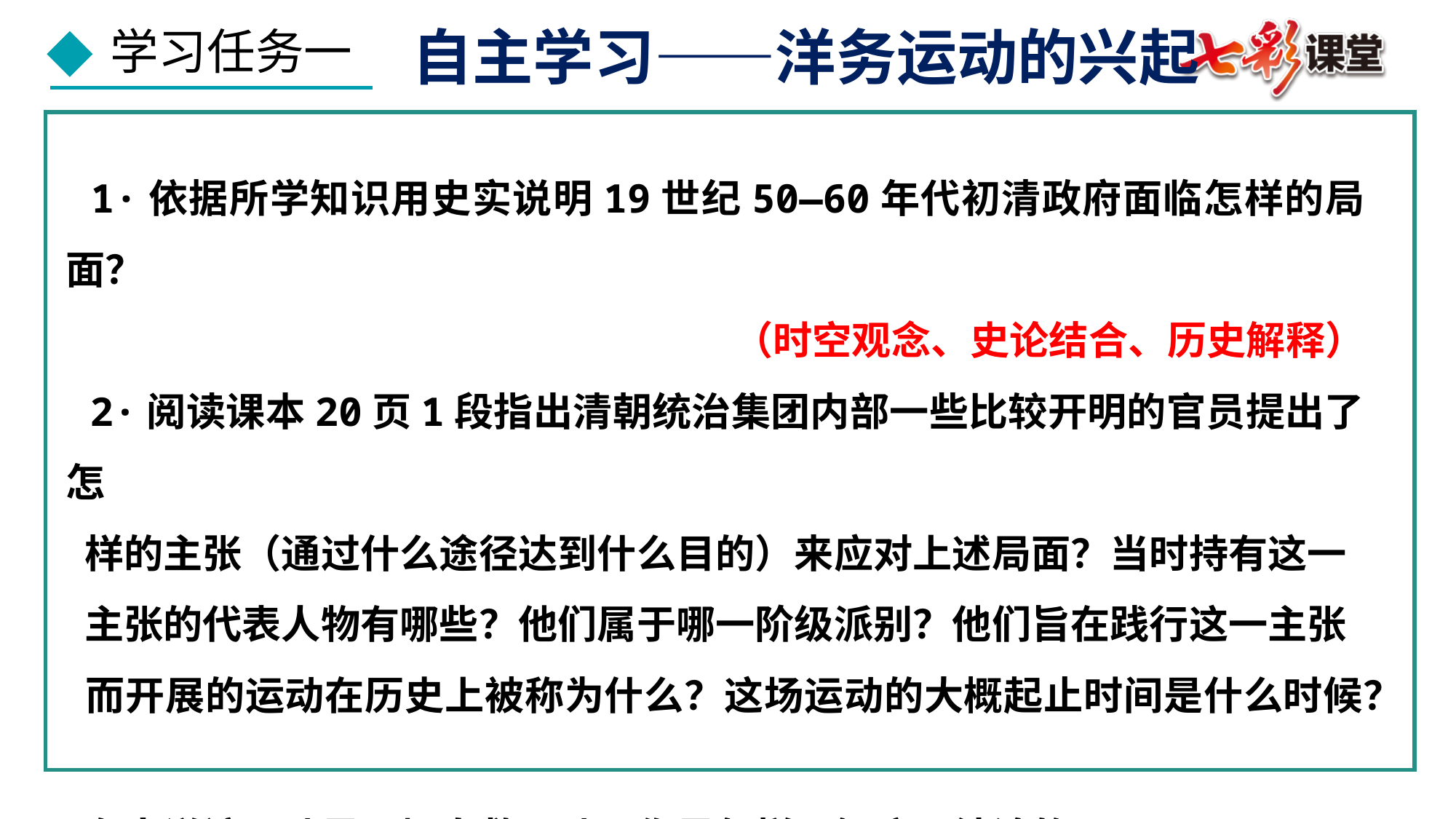

自主学习——洋务运动的兴起
 1·依据所学知识用史实说明19世纪50—60年代初清政府面临怎样的局面？
                                （时空观念、史论结合、历史解释）
 2·阅读课本20页1段指出清朝统治集团内部一些比较开明的官员提出了怎
 样的主张（通过什么途径达到什么目的）来应对上述局面？当时持有这一
 主张的代表人物有哪些？他们属于哪一阶级派别？他们旨在践行这一主张
 而开展的运动在历史上被称为什么？这场运动的大概起止时间是什么时候？
 有人说该运动是一场自救运动。你是怎样理解这一结论的。
               （理解洋务、洋务派、洋务运动等历史概念  历史解释）